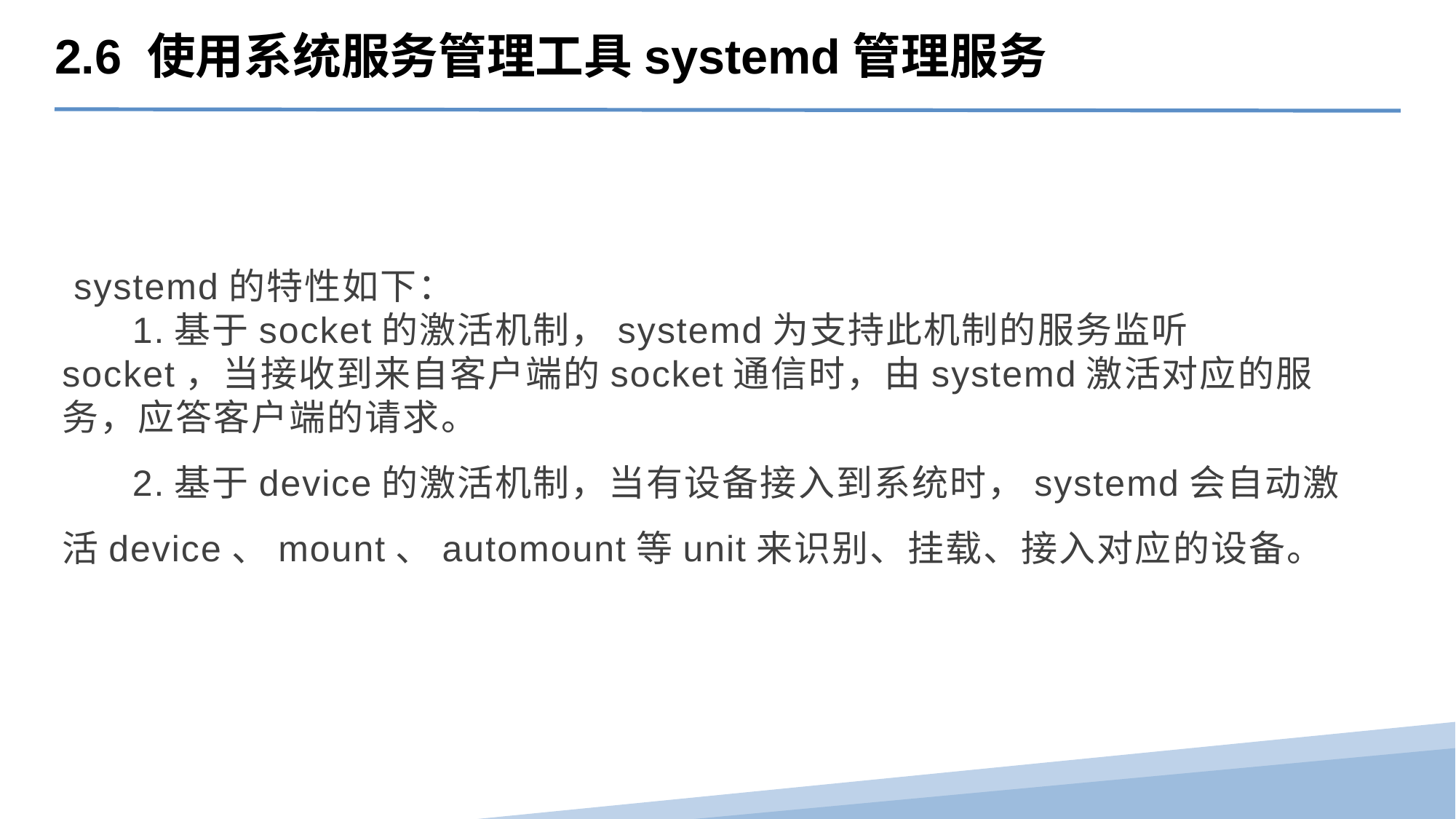

2.6 使用系统服务管理工具systemd管理服务
 systemd的特性如下：
      1.基于socket的激活机制，systemd为支持此机制的服务监听socket，当接收到来自客户端的socket通信时，由systemd激活对应的服务，应答客户端的请求。
      2.基于device的激活机制，当有设备接入到系统时，systemd会自动激活device、mount、automount等unit来识别、挂载、接入对应的设备。